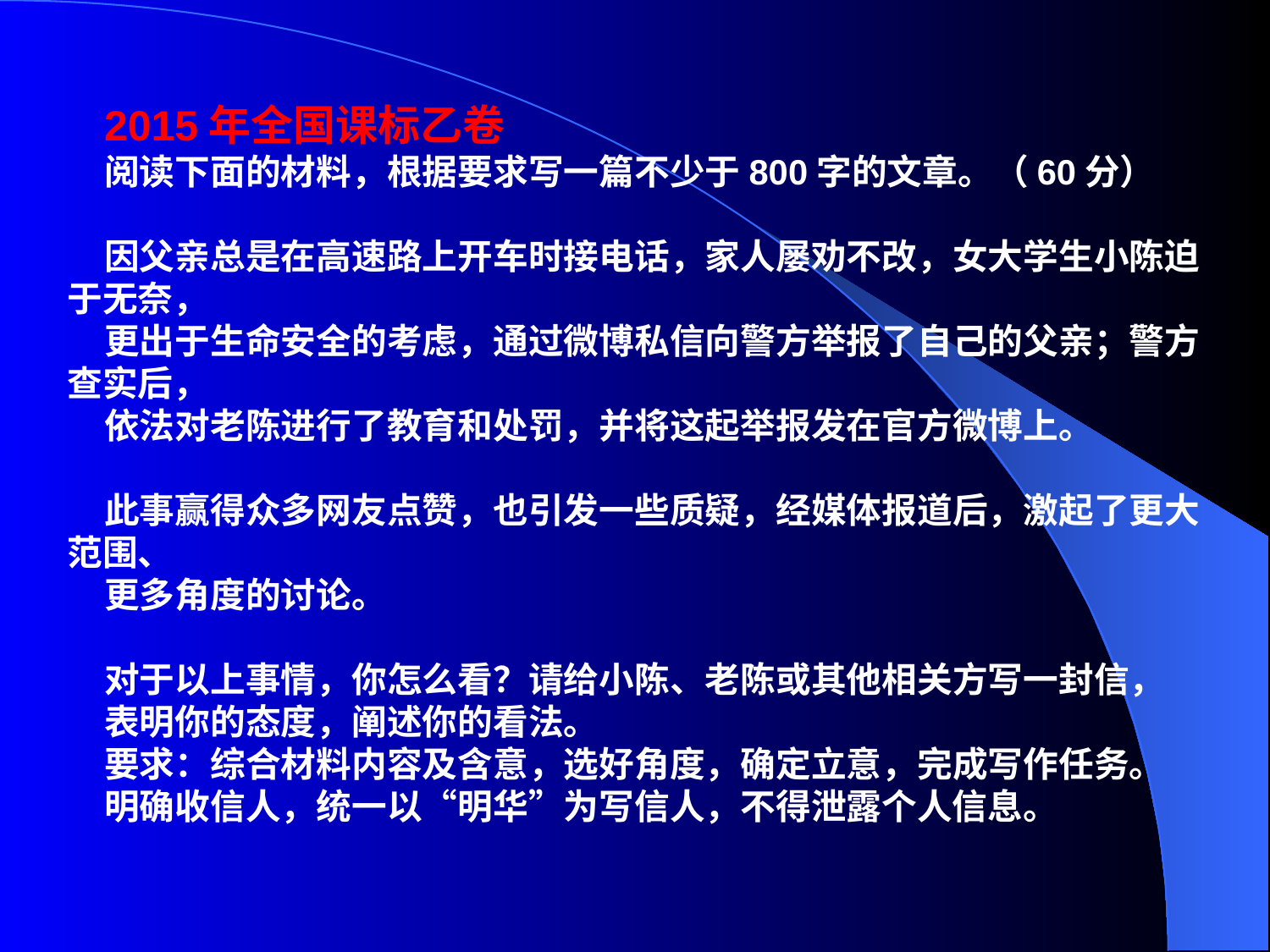

2015年全国课标乙卷
阅读下面的材料，根据要求写一篇不少于800字的文章。（60分）

因父亲总是在高速路上开车时接电话，家人屡劝不改，女大学生小陈迫于无奈，
更出于生命安全的考虑，通过微博私信向警方举报了自己的父亲；警方查实后，
依法对老陈进行了教育和处罚，并将这起举报发在官方微博上。

此事赢得众多网友点赞，也引发一些质疑，经媒体报道后，激起了更大范围、
更多角度的讨论。

对于以上事情，你怎么看？请给小陈、老陈或其他相关方写一封信，
表明你的态度，阐述你的看法。
要求：综合材料内容及含意，选好角度，确定立意，完成写作任务。
明确收信人，统一以“明华”为写信人，不得泄露个人信息。